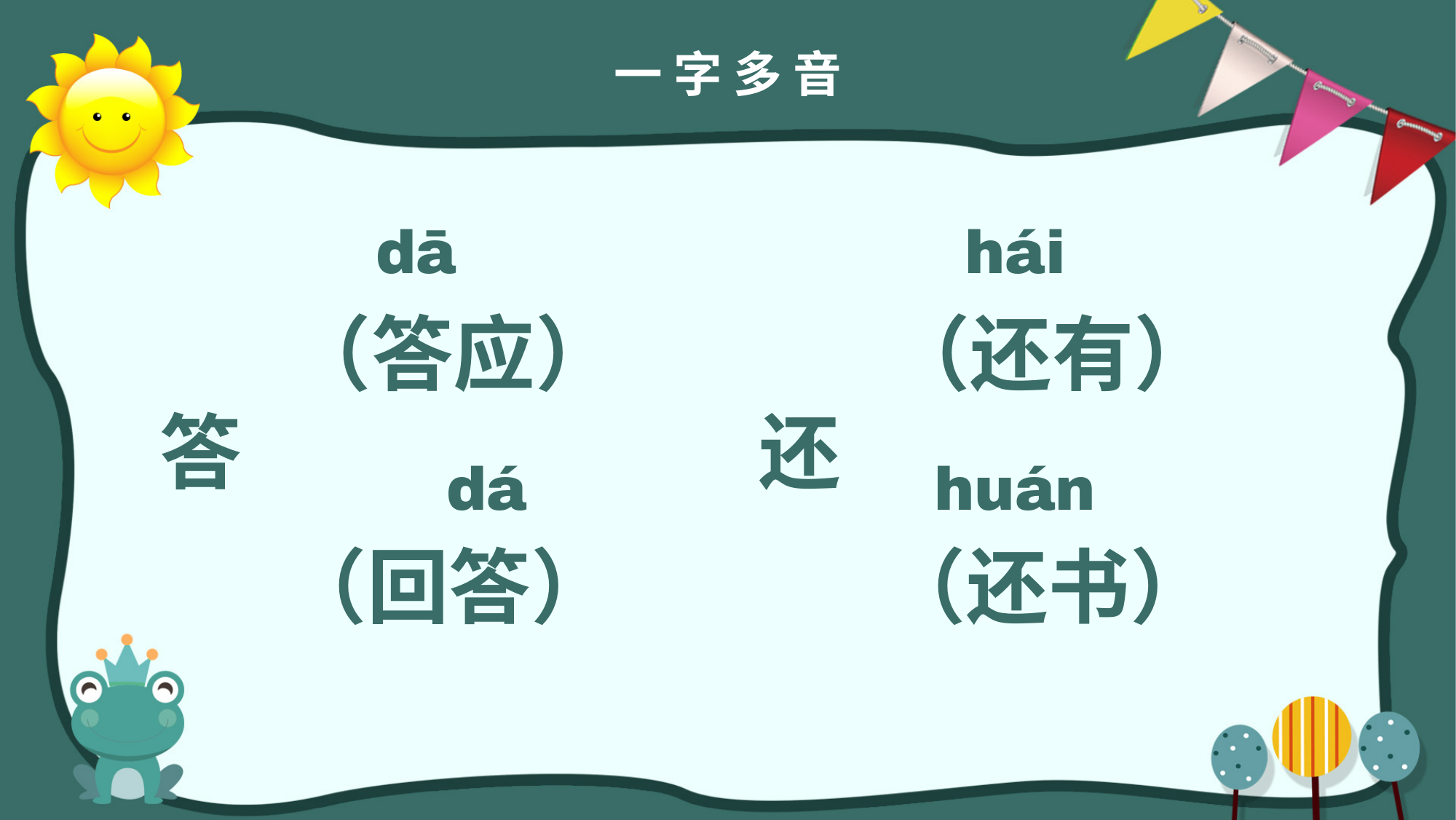

一 字 多 音
dā
hái
（答应）
（还有）
答
还
dá
huán
（回答）
（还书）